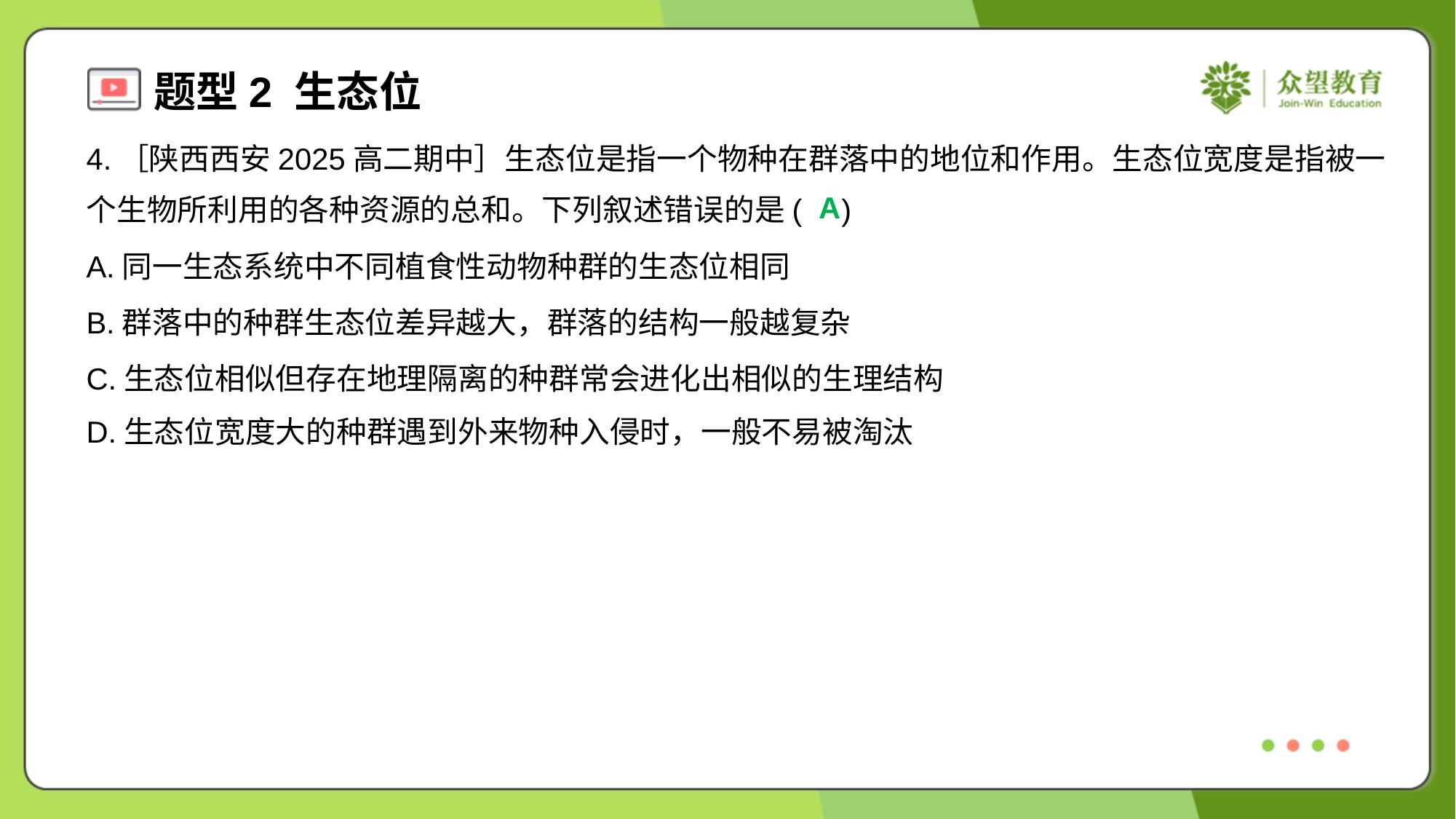

4.［陕西西安2025高二期中］生态位是指一个物种在群落中的地位和作用。生态位宽度是指被一
个生物所利用的各种资源的总和。下列叙述错误的是(     )
A
A.同一生态系统中不同植食性动物种群的生态位相同
B.群落中的种群生态位差异越大，群落的结构一般越复杂
C.生态位相似但存在地理隔离的种群常会进化出相似的生理结构
D.生态位宽度大的种群遇到外来物种入侵时，一般不易被淘汰